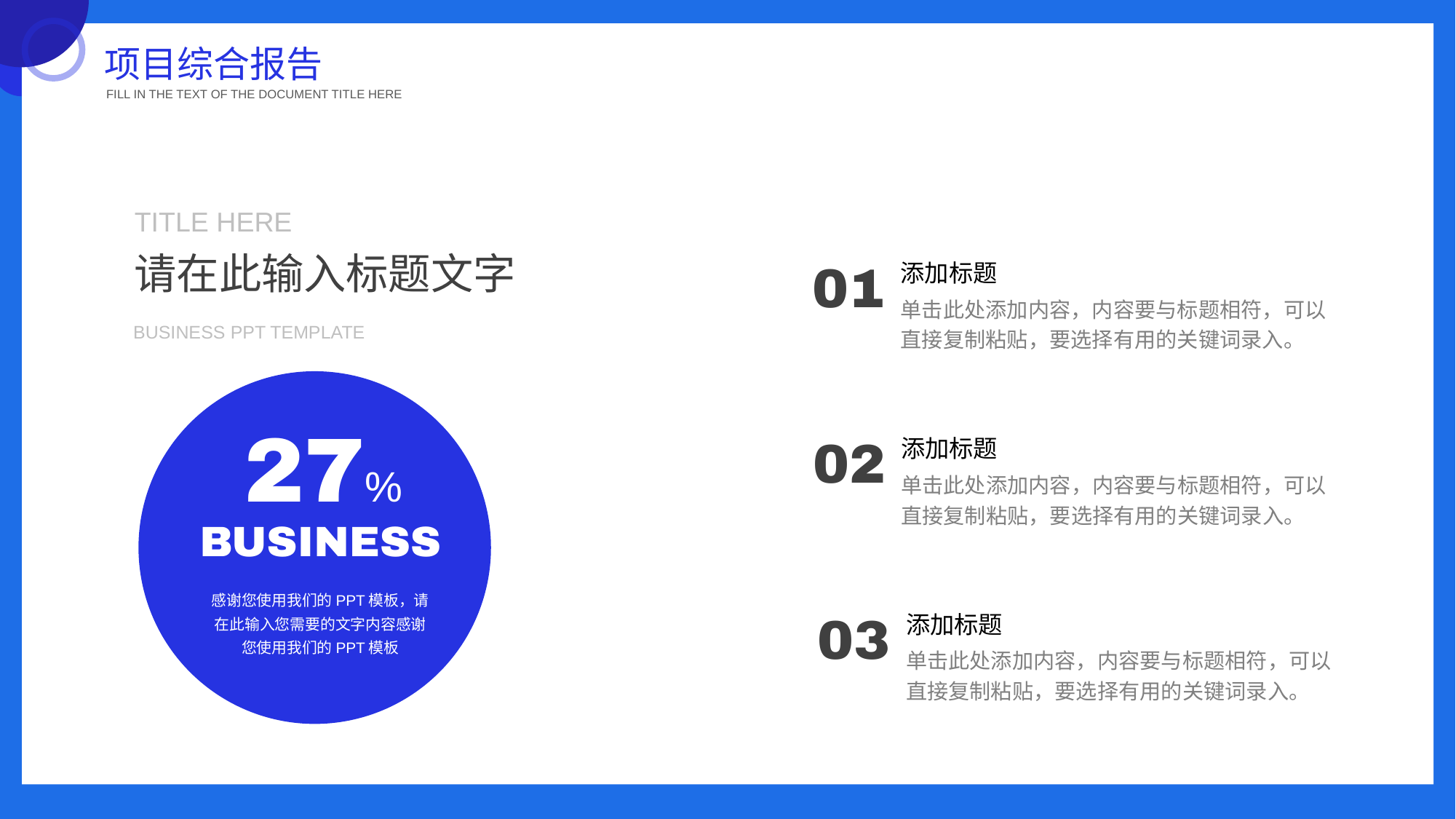

项目综合报告
FILL IN THE TEXT OF THE DOCUMENT TITLE HERE
TITLE HERE
请在此输入标题文字
01
添加标题
单击此处添加内容，内容要与标题相符，可以直接复制粘贴，要选择有用的关键词录入。
BUSINESS PPT TEMPLATE

27%
02
添加标题
单击此处添加内容，内容要与标题相符，可以直接复制粘贴，要选择有用的关键词录入。
BUSINESS
感谢您使用我们的PPT模板，请在此输入您需要的文字内容感谢您使用我们的PPT模板
03
添加标题
单击此处添加内容，内容要与标题相符，可以直接复制粘贴，要选择有用的关键词录入。